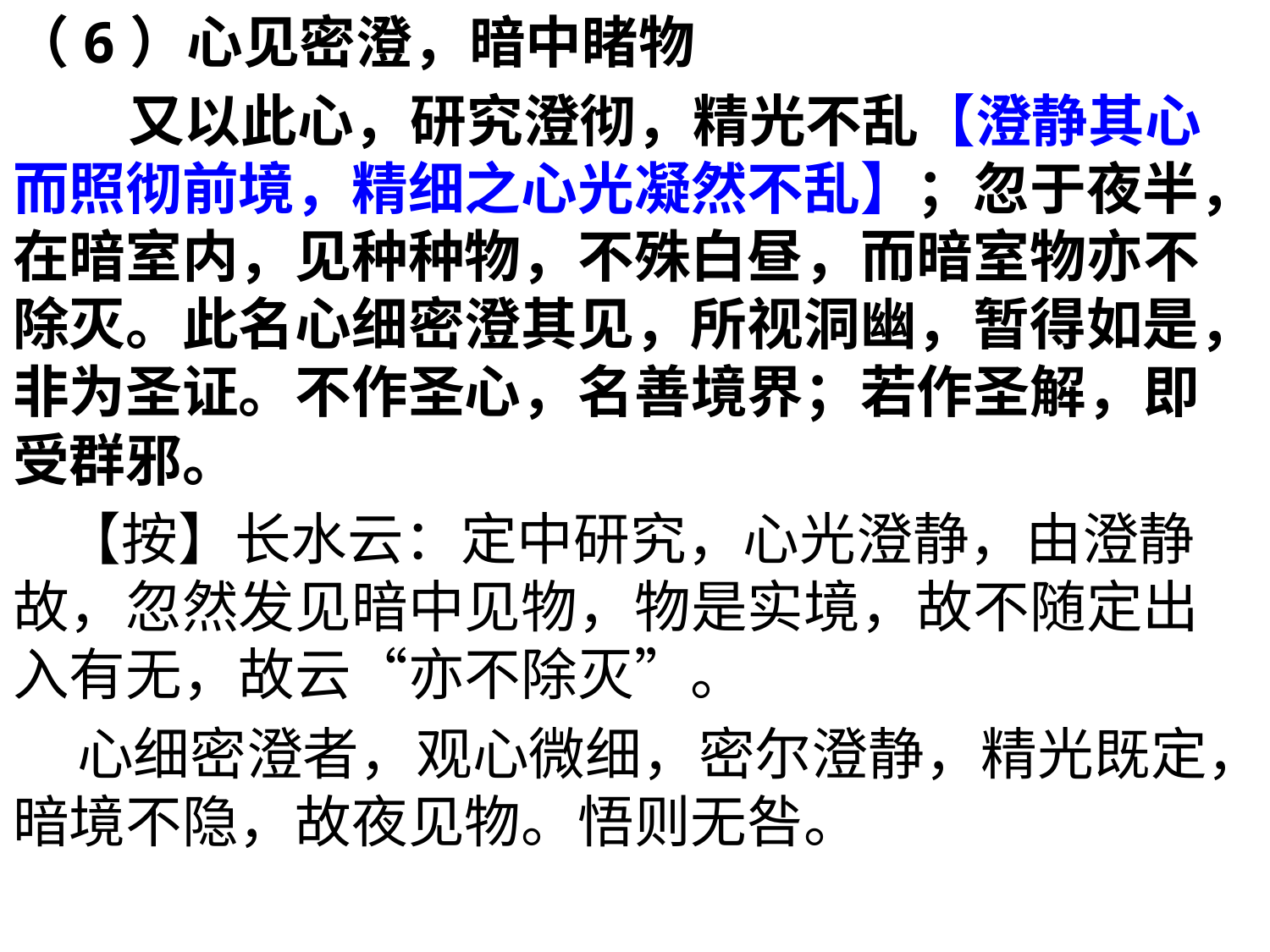

（6）心见密澄，暗中睹物
        又以此心，研究澄彻，精光不乱【澄静其心而照彻前境，精细之心光凝然不乱】；忽于夜半，在暗室内，见种种物，不殊白昼，而暗室物亦不除灭。此名心细密澄其见，所视洞幽，暂得如是，非为圣证。不作圣心，名善境界；若作圣解，即受群邪。
   【按】长水云：定中研究，心光澄静，由澄静故，忽然发见暗中见物，物是实境，故不随定出入有无，故云“亦不除灭”。
    心细密澄者，观心微细，密尔澄静，精光既定，暗境不隐，故夜见物。悟则无咎。